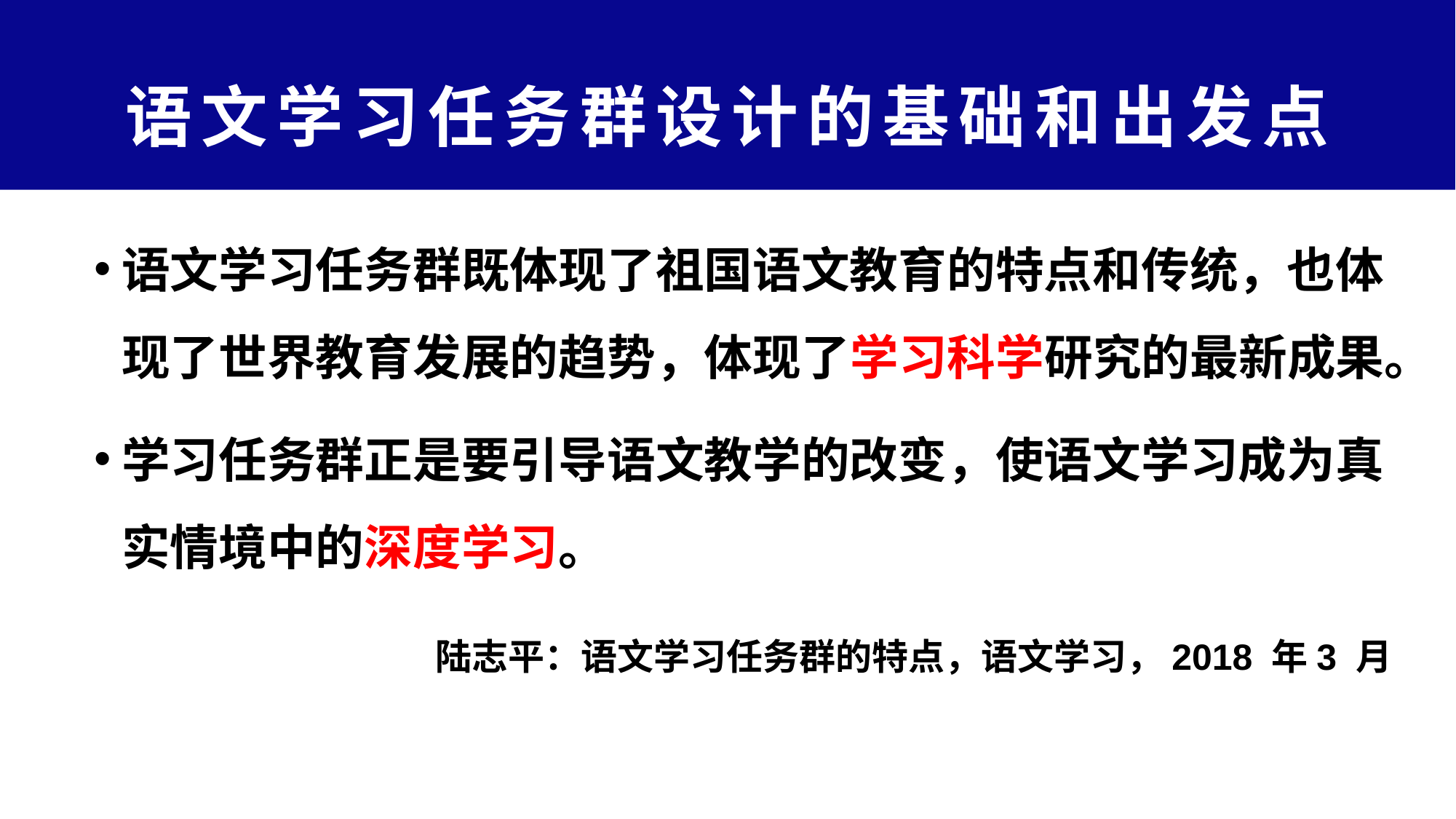

# 语文学习任务群设计的基础和出发点
语文学习任务群既体现了祖国语文教育的特点和传统，也体现了世界教育发展的趋势，体现了学习科学研究的最新成果。
学习任务群正是要引导语文教学的改变，使语文学习成为真实情境中的深度学习。
陆志平：语文学习任务群的特点，语文学习，2018 年3 月